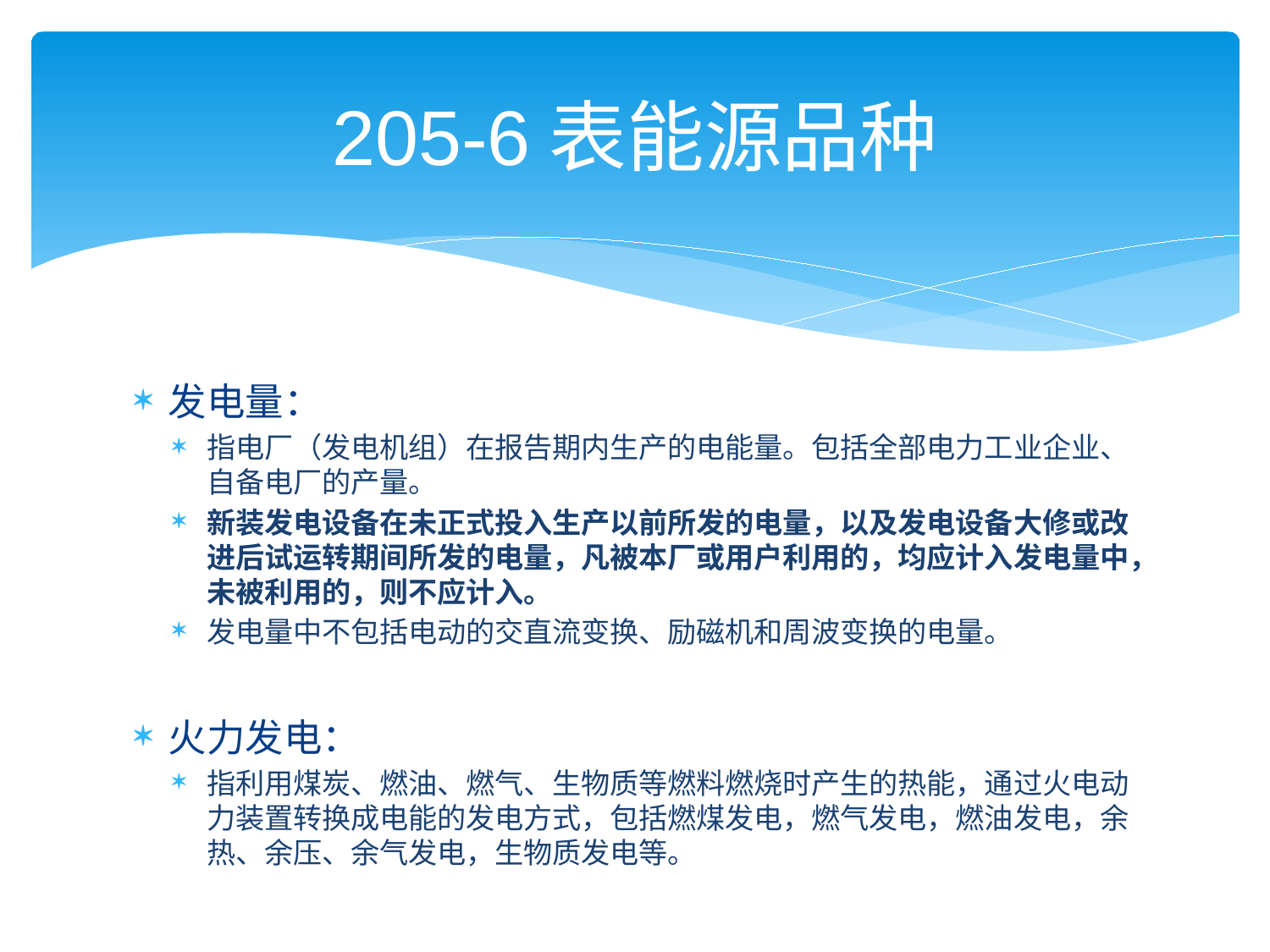

# 205-6表能源品种
发电量：
指电厂（发电机组）在报告期内生产的电能量。包括全部电力工业企业、自备电厂的产量。
新装发电设备在未正式投入生产以前所发的电量，以及发电设备大修或改进后试运转期间所发的电量，凡被本厂或用户利用的，均应计入发电量中，未被利用的，则不应计入。
发电量中不包括电动的交直流变换、励磁机和周波变换的电量。

火力发电：
指利用煤炭、燃油、燃气、生物质等燃料燃烧时产生的热能，通过火电动力装置转换成电能的发电方式，包括燃煤发电，燃气发电，燃油发电，余热、余压、余气发电，生物质发电等。
11